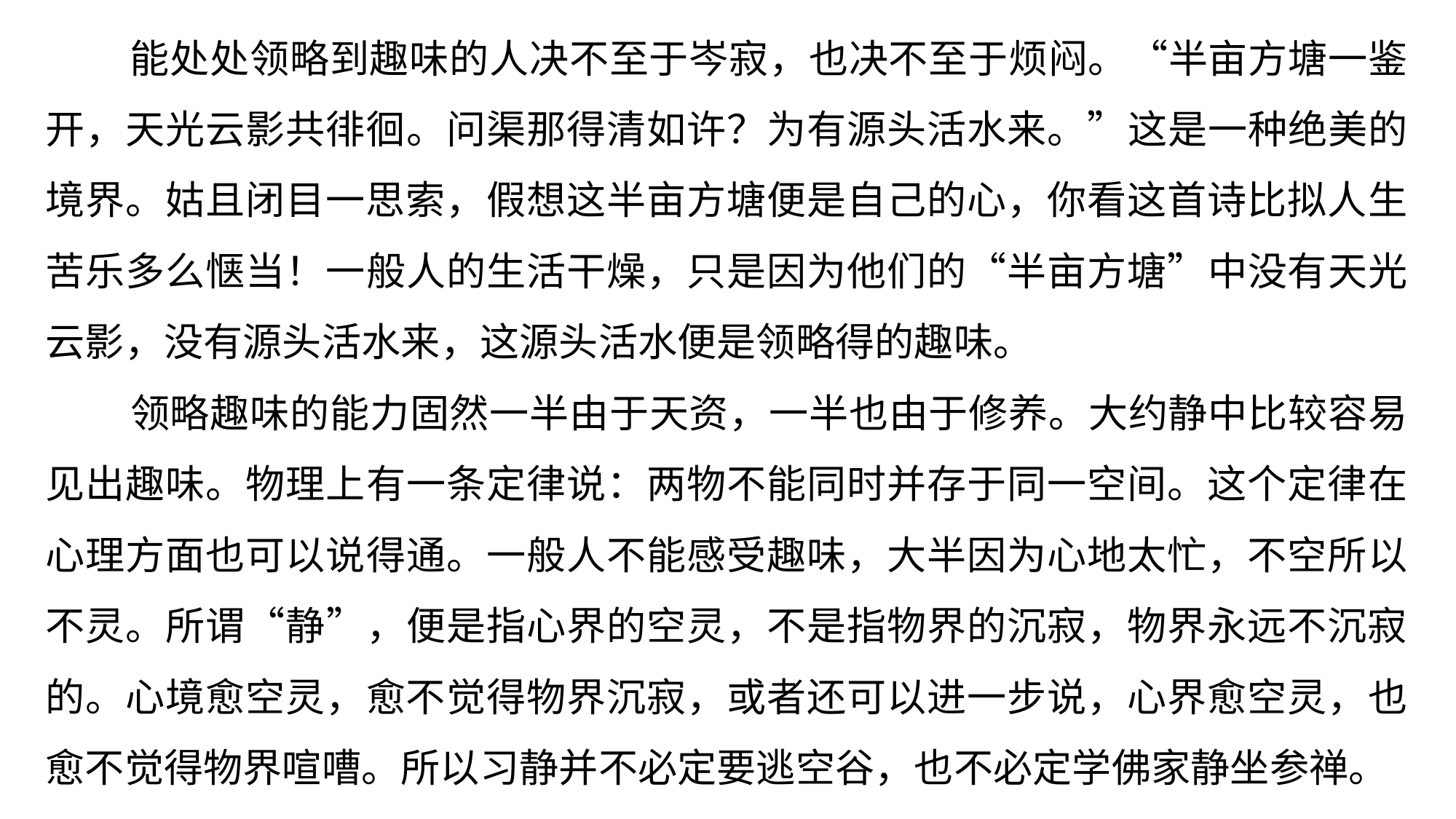

能处处领略到趣味的人决不至于岑寂，也决不至于烦闷。“半亩方塘一鉴开，天光云影共徘徊。问渠那得清如许？为有源头活水来。”这是一种绝美的境界。姑且闭目一思索，假想这半亩方塘便是自己的心，你看这首诗比拟人生苦乐多么惬当！一般人的生活干燥，只是因为他们的“半亩方塘”中没有天光云影，没有源头活水来，这源头活水便是领略得的趣味。
        领略趣味的能力固然一半由于天资，一半也由于修养。大约静中比较容易见出趣味。物理上有一条定律说：两物不能同时并存于同一空间。这个定律在心理方面也可以说得通。一般人不能感受趣味，大半因为心地太忙，不空所以不灵。所谓“静”，便是指心界的空灵，不是指物界的沉寂，物界永远不沉寂的。心境愈空灵，愈不觉得物界沉寂，或者还可以进一步说，心界愈空灵，也愈不觉得物界喧嘈。所以习静并不必定要逃空谷，也不必定学佛家静坐参禅。